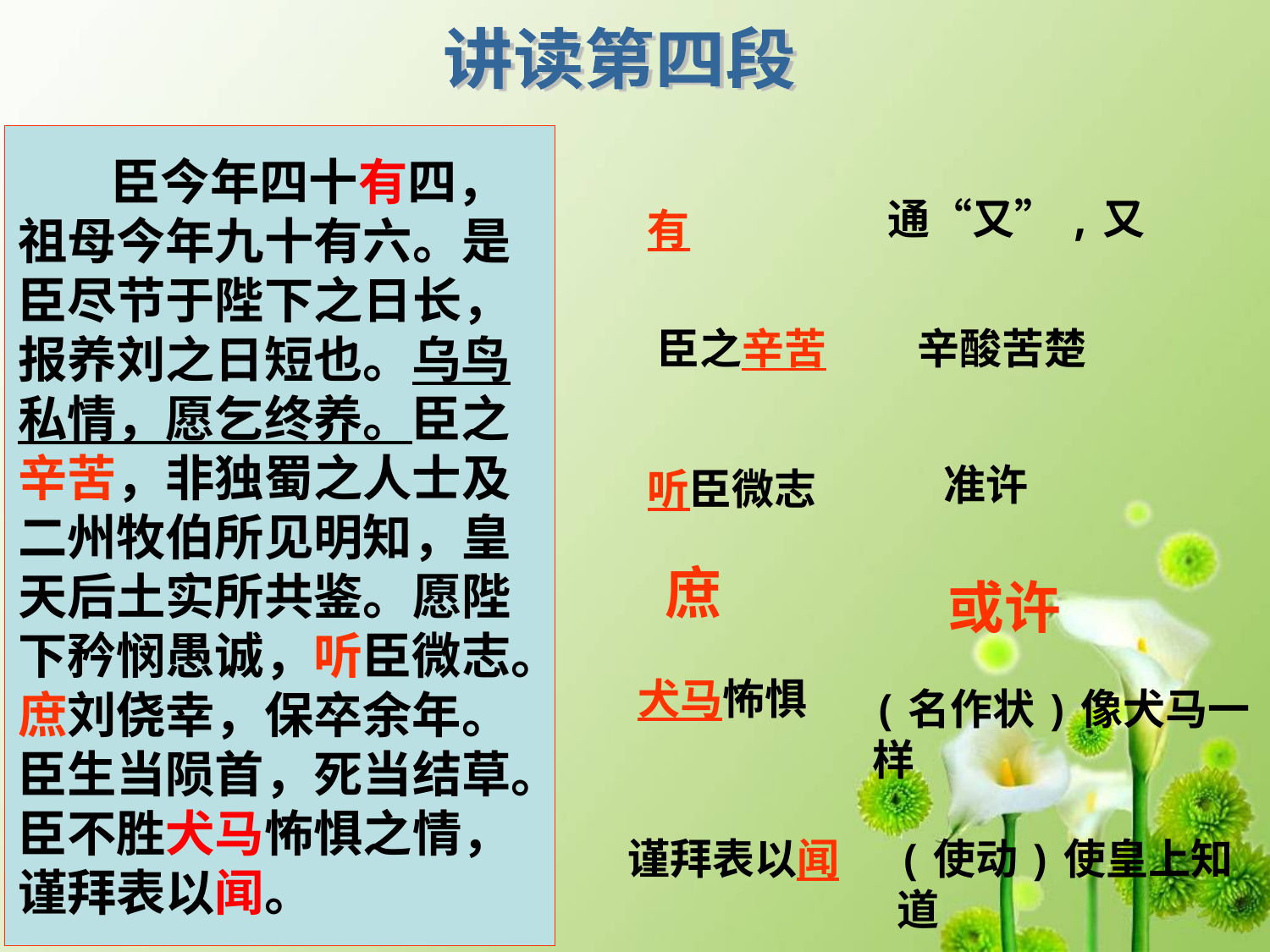

讲读第四段
# 臣今年四十有四，祖母今年九十有六。是臣尽节于陛下之日长，报养刘之日短也。乌鸟私情，愿乞终养。臣之辛苦，非独蜀之人士及二州牧伯所见明知，皇天后土实所共鉴。愿陛下矜悯愚诚，听臣微志。庶刘侥幸，保卒余年。臣生当陨首，死当结草。臣不胜犬马怖惧之情，谨拜表以闻。
通“又”,又
有
臣之辛苦
辛酸苦楚
准许
听臣微志
庶
或许
犬马怖惧
(名作状)像犬马一样
谨拜表以闻
(使动)使皇上知道